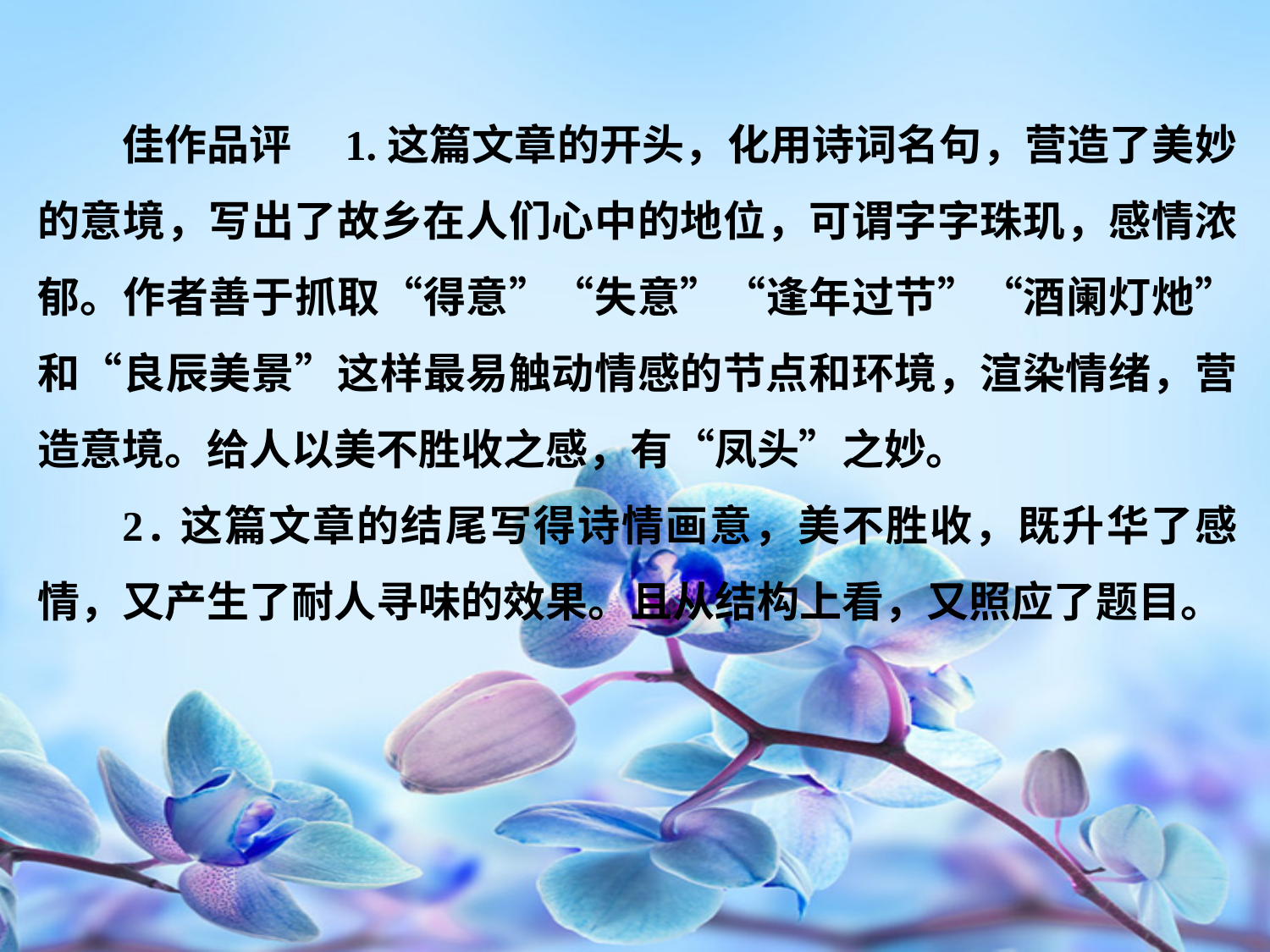

佳作品评　1.这篇文章的开头，化用诗词名句，营造了美妙的意境，写出了故乡在人们心中的地位，可谓字字珠玑，感情浓郁。作者善于抓取“得意”“失意”“逢年过节”“酒阑灯灺”和“良辰美景”这样最易触动情感的节点和环境，渲染情绪，营造意境。给人以美不胜收之感，有“凤头”之妙。
2.这篇文章的结尾写得诗情画意，美不胜收，既升华了感情，又产生了耐人寻味的效果。且从结构上看，又照应了题目。